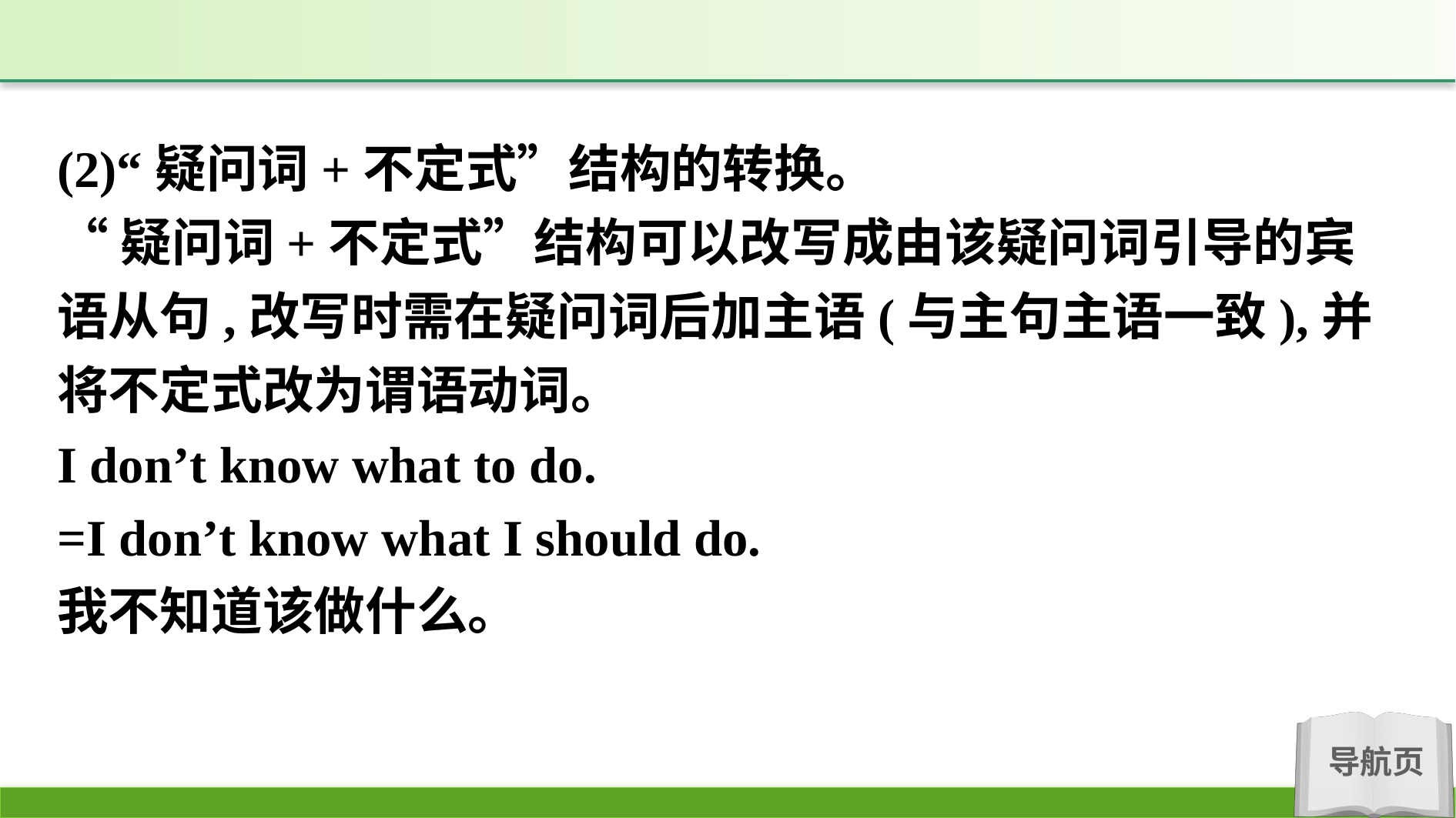

(2)“疑问词+不定式”结构的转换。
“疑问词+不定式”结构可以改写成由该疑问词引导的宾语从句,改写时需在疑问词后加主语(与主句主语一致),并将不定式改为谓语动词。
I don’t know what to do.
=I don’t know what I should do.
我不知道该做什么。